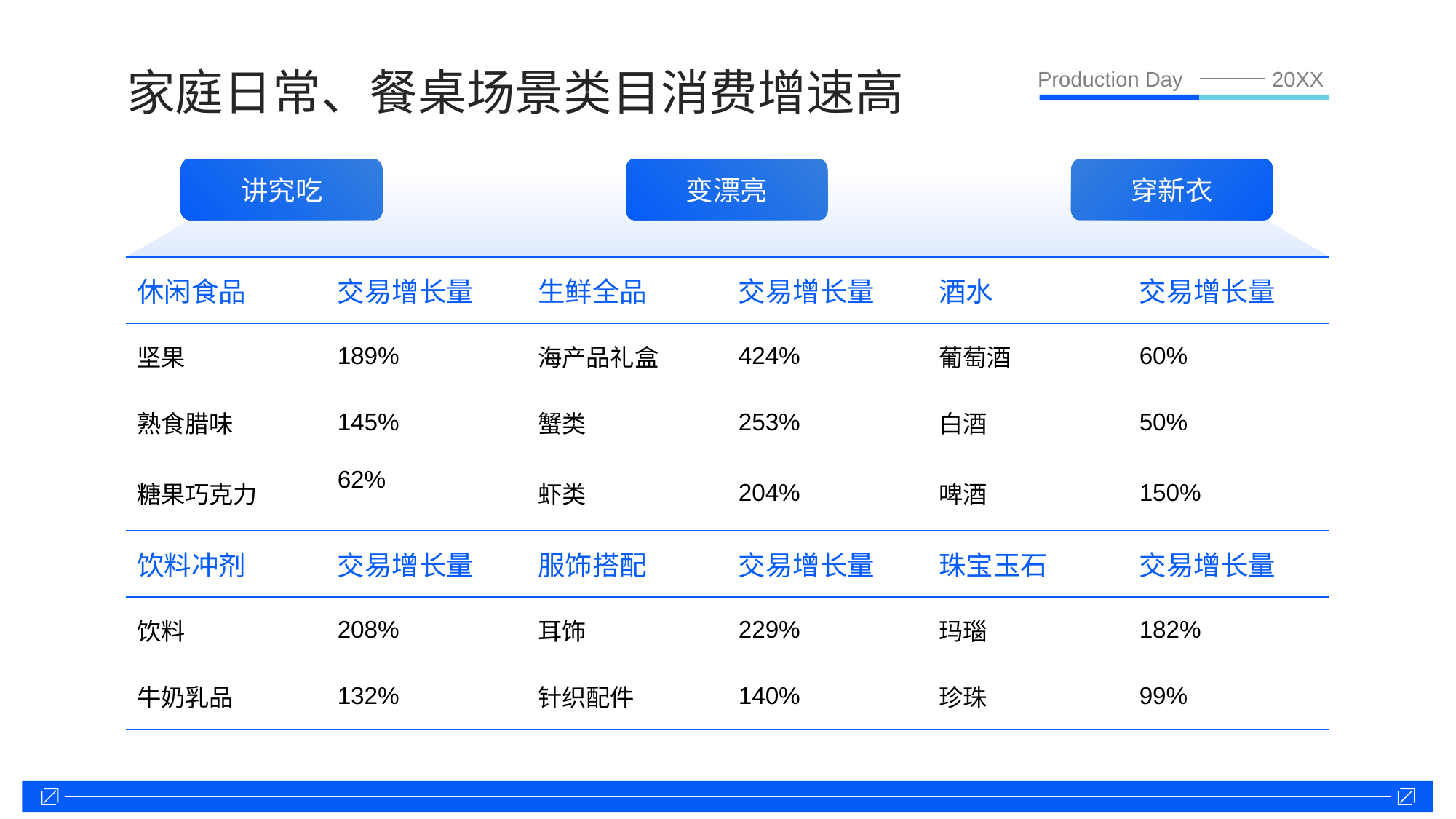

家庭日常、餐桌场景类目消费增速高
Production Day
20XX

讲究吃
变漂亮
穿新衣

| 休闲食品 | 交易增长量 | 生鲜全品 | 交易增长量 | 酒水 | 交易增长量 |
| --- | --- | --- | --- | --- | --- |
| 坚果 | 189% | 海产品礼盒 | 424% | 葡萄酒 | 60% |
| 熟食腊味 | 145% | 蟹类 | 253% | 白酒 | 50% |
| 糖果巧克力 | 62% | 虾类 | 204% | 啤酒 | 150% |
| 饮料冲剂 | 交易增长量 | 服饰搭配 | 交易增长量 | 珠宝玉石 | 交易增长量 |
| 饮料 | 208% | 耳饰 | 229% | 玛瑙 | 182% |
| 牛奶乳品 | 132% | 针织配件 | 140% | 珍珠 | 99% |